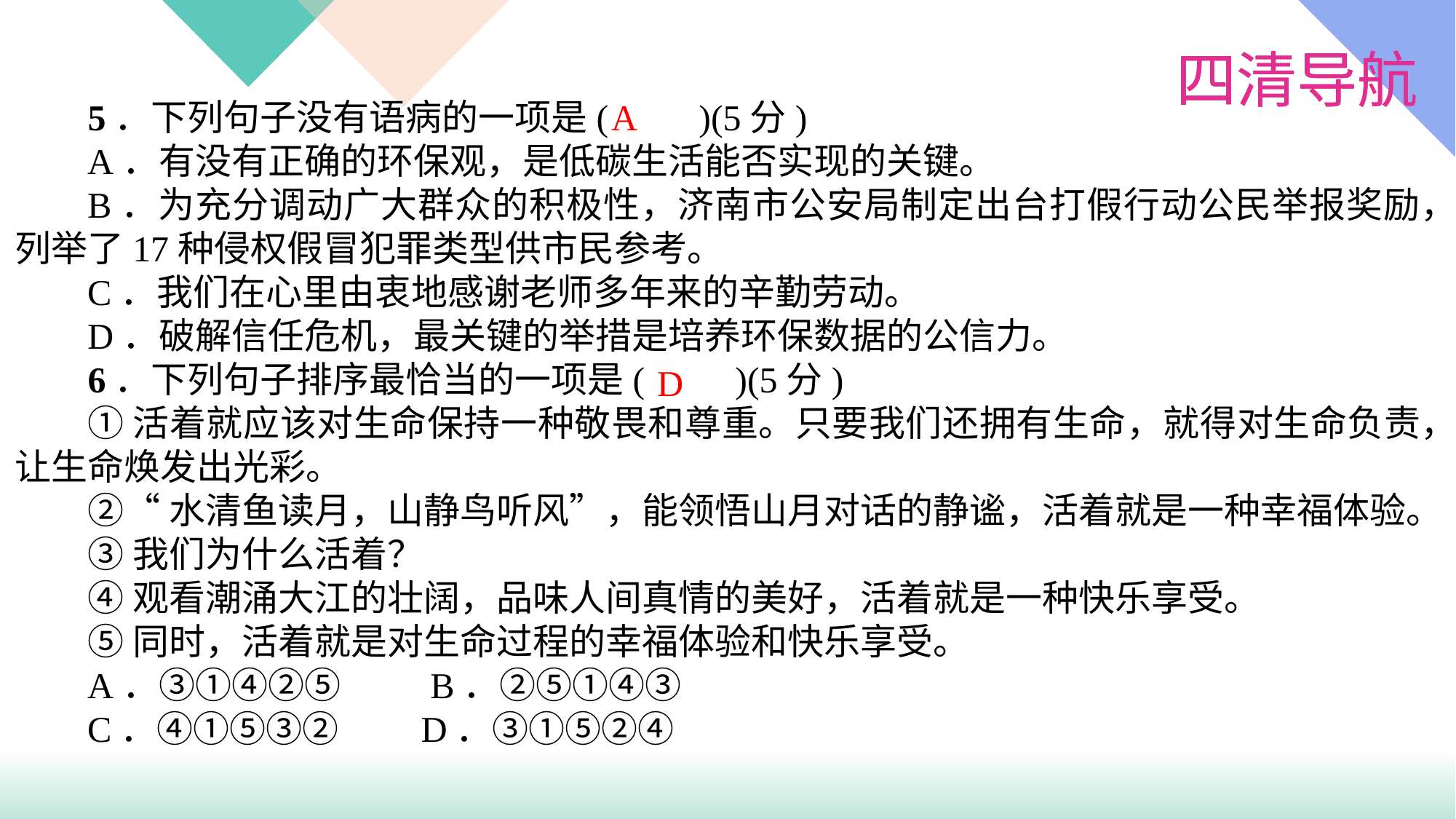

5．下列句子没有语病的一项是(　　)(5分)
A．有没有正确的环保观，是低碳生活能否实现的关键。
B．为充分调动广大群众的积极性，济南市公安局制定出台打假行动公民举报奖励，列举了17种侵权假冒犯罪类型供市民参考。
C．我们在心里由衷地感谢老师多年来的辛勤劳动。
D．破解信任危机，最关键的举措是培养环保数据的公信力。
6．下列句子排序最恰当的一项是(　　)(5分)
①活着就应该对生命保持一种敬畏和尊重。只要我们还拥有生命，就得对生命负责，让生命焕发出光彩。
②“水清鱼读月，山静鸟听风”，能领悟山月对话的静谧，活着就是一种幸福体验。
③我们为什么活着？
④观看潮涌大江的壮阔，品味人间真情的美好，活着就是一种快乐享受。
⑤同时，活着就是对生命过程的幸福体验和快乐享受。
A．③①④②⑤　　 B．②⑤①④③
C．④①⑤③②         D．③①⑤②④
A
D